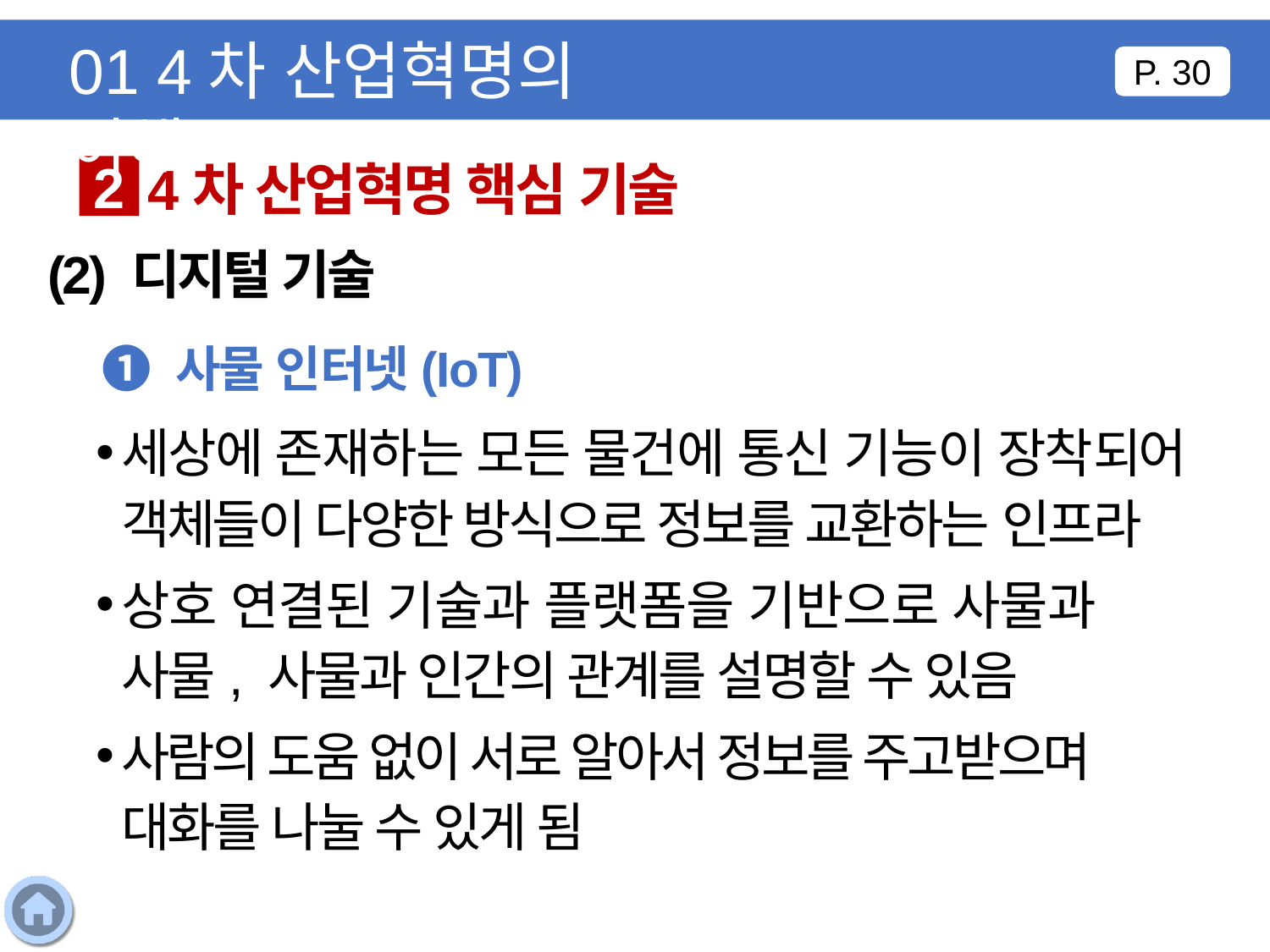

01 4차 산업혁명의 이해
P. 30
4차 산업혁명 핵심 기술
2
(2) 디지털 기술
❶ 사물 인터넷(IoT)
세상에 존재하는 모든 물건에 통신 기능이 장착되어 객체들이 다양한 방식으로 정보를 교환하는 인프라
상호 연결된 기술과 플랫폼을 기반으로 사물과 사물, 사물과 인간의 관계를 설명할 수 있음
사람의 도움 없이 서로 알아서 정보를 주고받으며 대화를 나눌 수 있게 됨